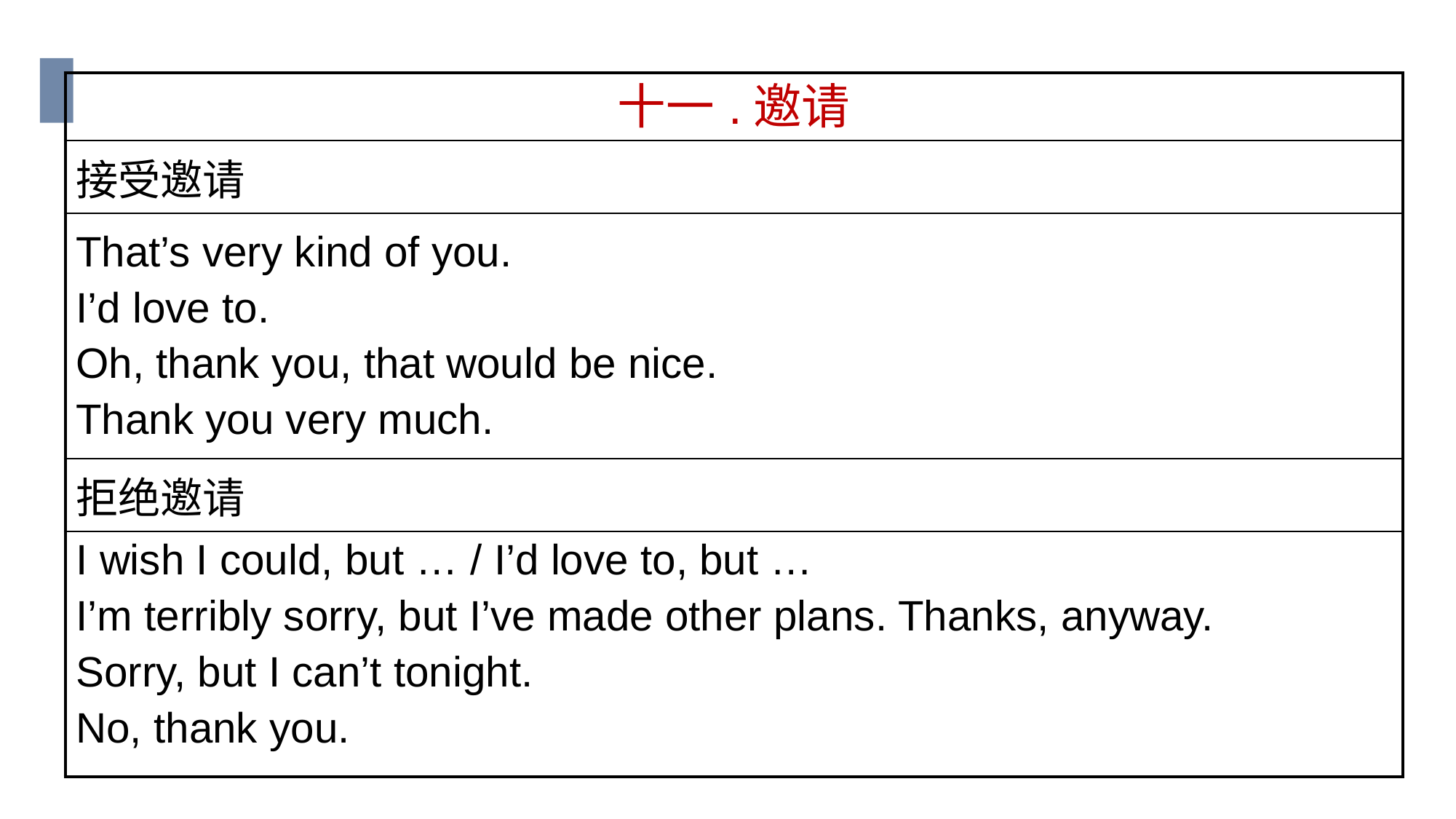

| 十一.邀请 |
| --- |
| 接受邀请 |
| That’s very kind of you. I’d love to. Oh, thank you, that would be nice. Thank you very much. |
| 拒绝邀请 |
| I wish I could, but … / I’d love to, but … I’m terribly sorry, but I’ve made other plans. Thanks, anyway. Sorry, but I can’t tonight. No, thank you. |